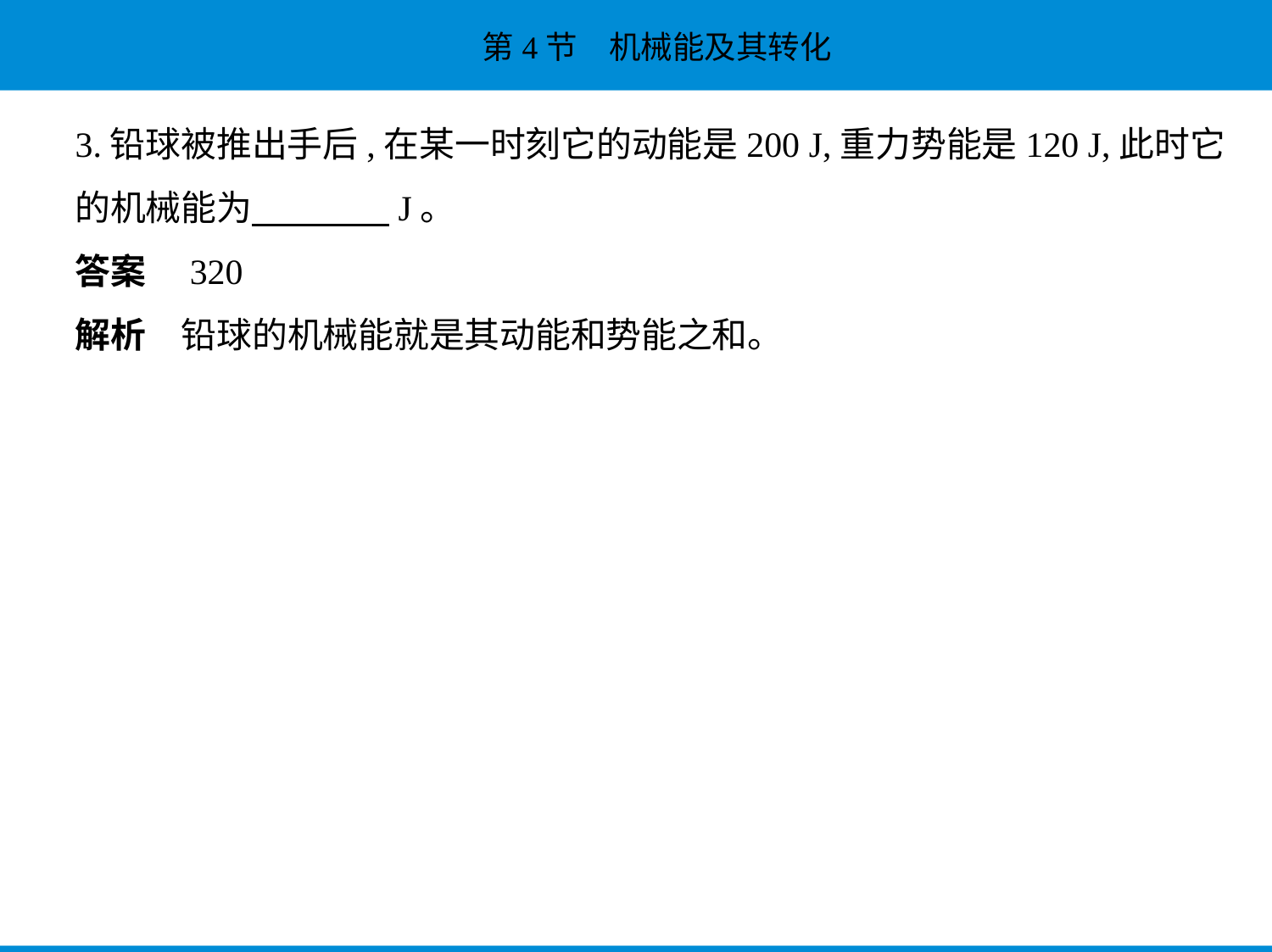

3.铅球被推出手后,在某一时刻它的动能是200 J,重力势能是120 J,此时它
的机械能为　　　    J。
答案　320
解析　铅球的机械能就是其动能和势能之和。